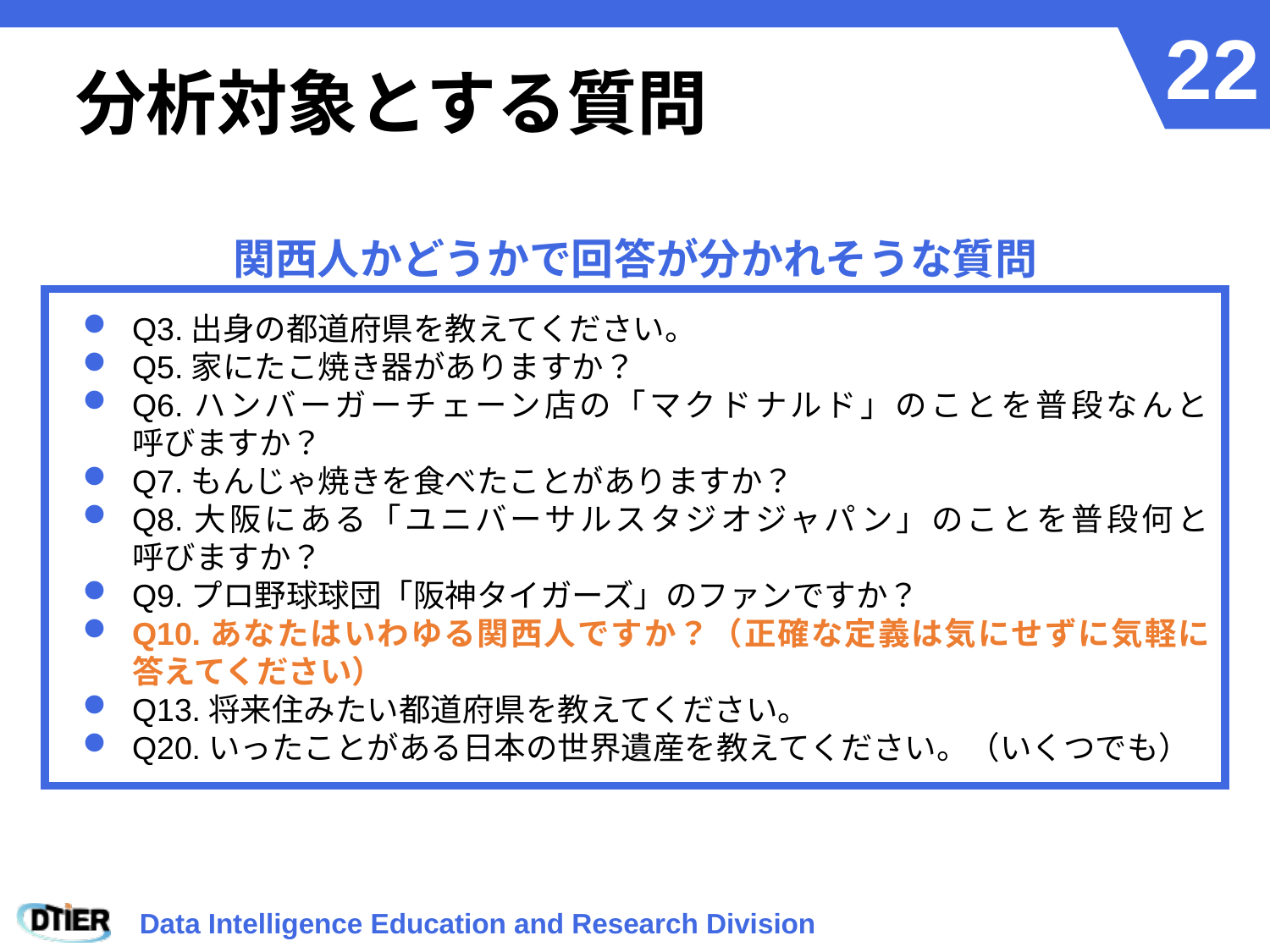

# 分析対象とする質問
関西人かどうかで回答が分かれそうな質問
Q3.出身の都道府県を教えてください。
Q5.家にたこ焼き器がありますか？
Q6.ハンバーガーチェーン店の「マクドナルド」のことを普段なんと
呼びますか？
Q7.もんじゃ焼きを食べたことがありますか？
Q8.大阪にある「ユニバーサルスタジオジャパン」のことを普段何と
呼びますか？
Q9.プロ野球球団「阪神タイガーズ」のファンですか？
Q10.あなたはいわゆる関西人ですか？（正確な定義は気にせずに気軽に
答えてください）
Q13.将来住みたい都道府県を教えてください。
Q20.いったことがある日本の世界遺産を教えてください。（いくつでも）